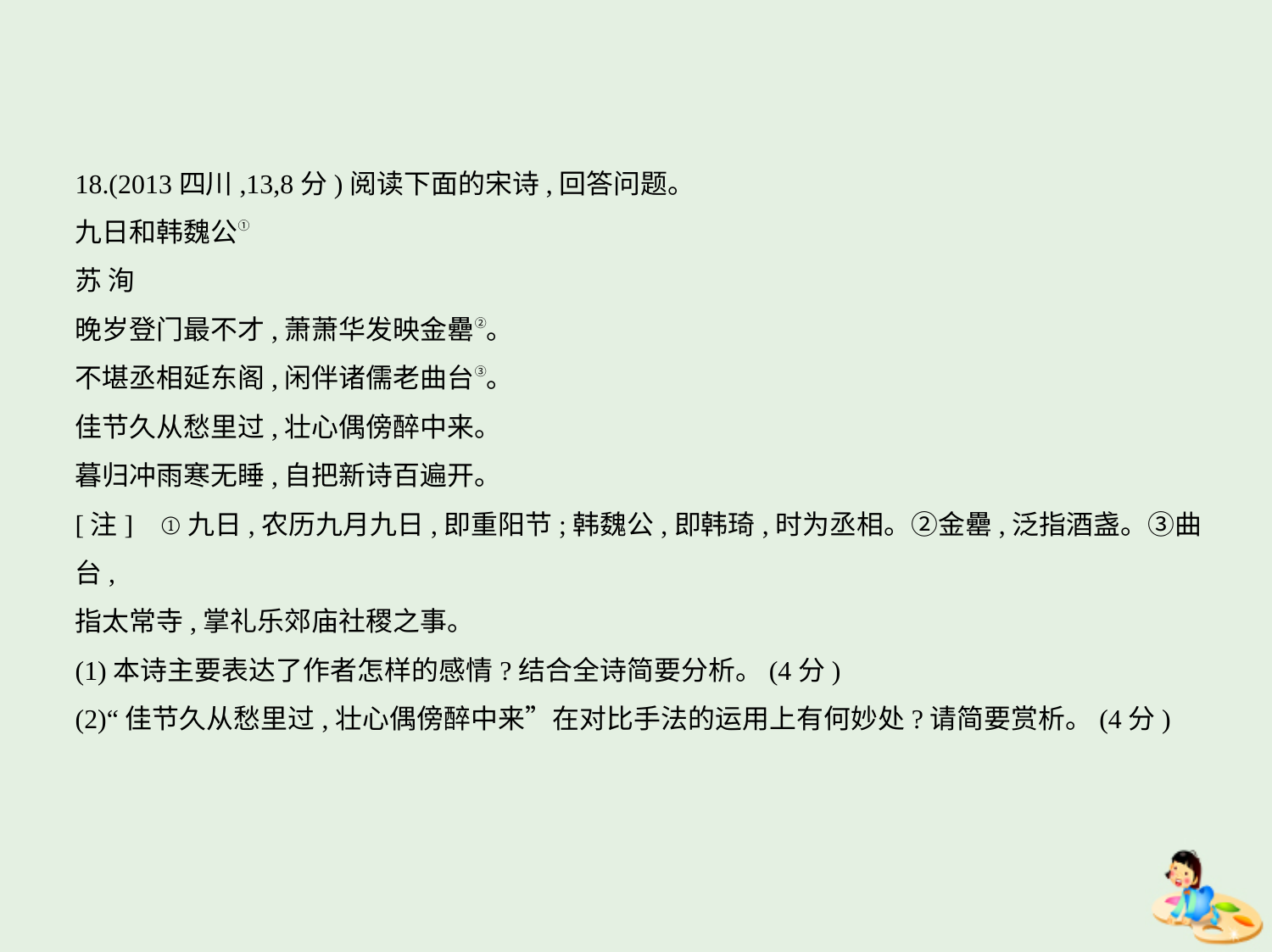

18.(2013四川,13,8分)阅读下面的宋诗,回答问题。
九日和韩魏公①
苏 洵
晚岁登门最不才,萧萧华发映金罍②。
不堪丞相延东阁,闲伴诸儒老曲台③。
佳节久从愁里过,壮心偶傍醉中来。
暮归冲雨寒无睡,自把新诗百遍开。
[注]    ①九日,农历九月九日,即重阳节;韩魏公,即韩琦,时为丞相。②金罍,泛指酒盏。③曲台,
指太常寺,掌礼乐郊庙社稷之事。
(1)本诗主要表达了作者怎样的感情?结合全诗简要分析。(4分)
(2)“佳节久从愁里过,壮心偶傍醉中来”在对比手法的运用上有何妙处?请简要赏析。(4分)